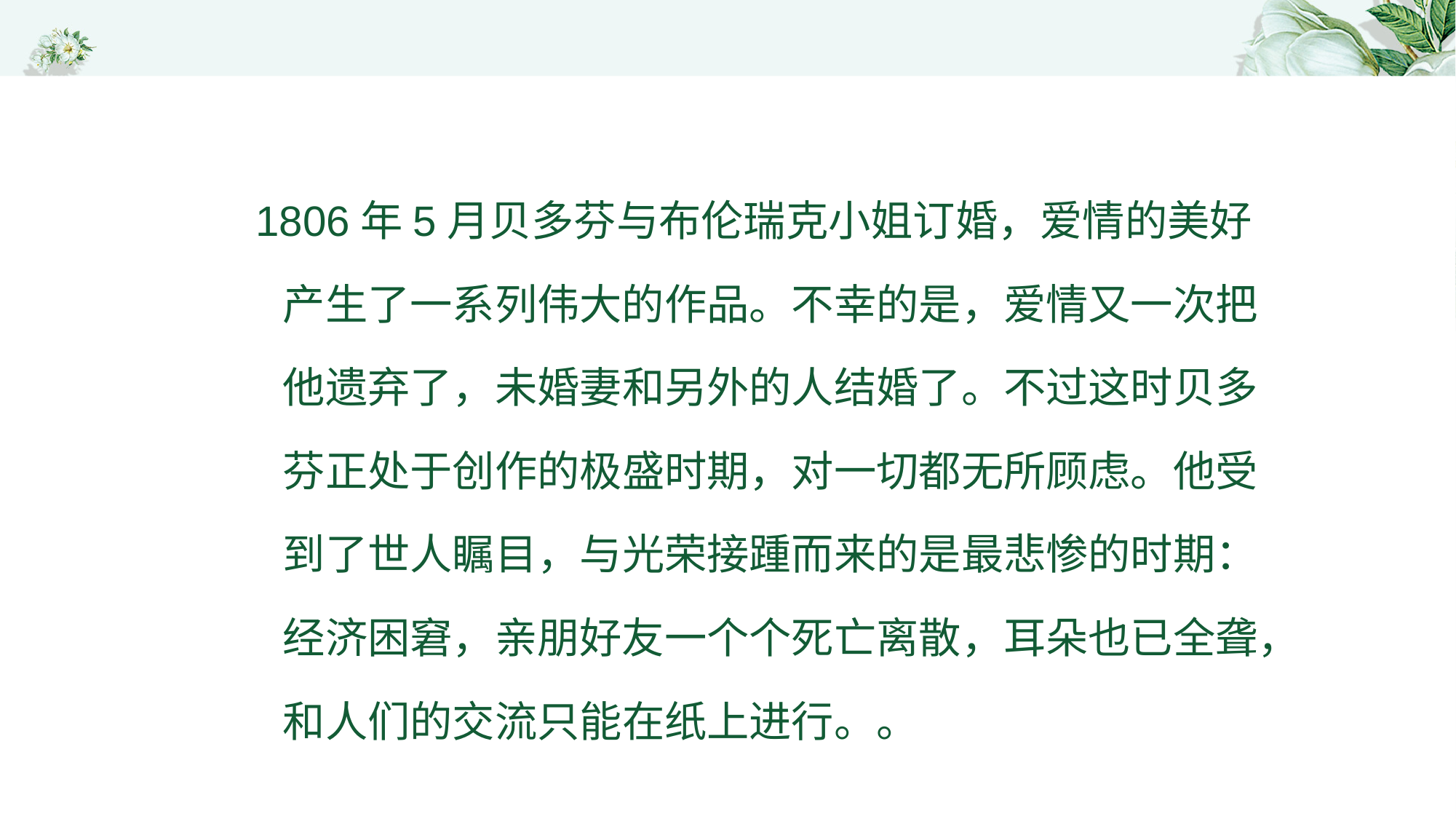

1806年5月贝多芬与布伦瑞克小姐订婚，爱情的美好产生了一系列伟大的作品。不幸的是，爱情又一次把他遗弃了，未婚妻和另外的人结婚了。不过这时贝多芬正处于创作的极盛时期，对一切都无所顾虑。他受到了世人瞩目，与光荣接踵而来的是最悲惨的时期：经济困窘，亲朋好友一个个死亡离散，耳朵也已全聋，和人们的交流只能在纸上进行。。